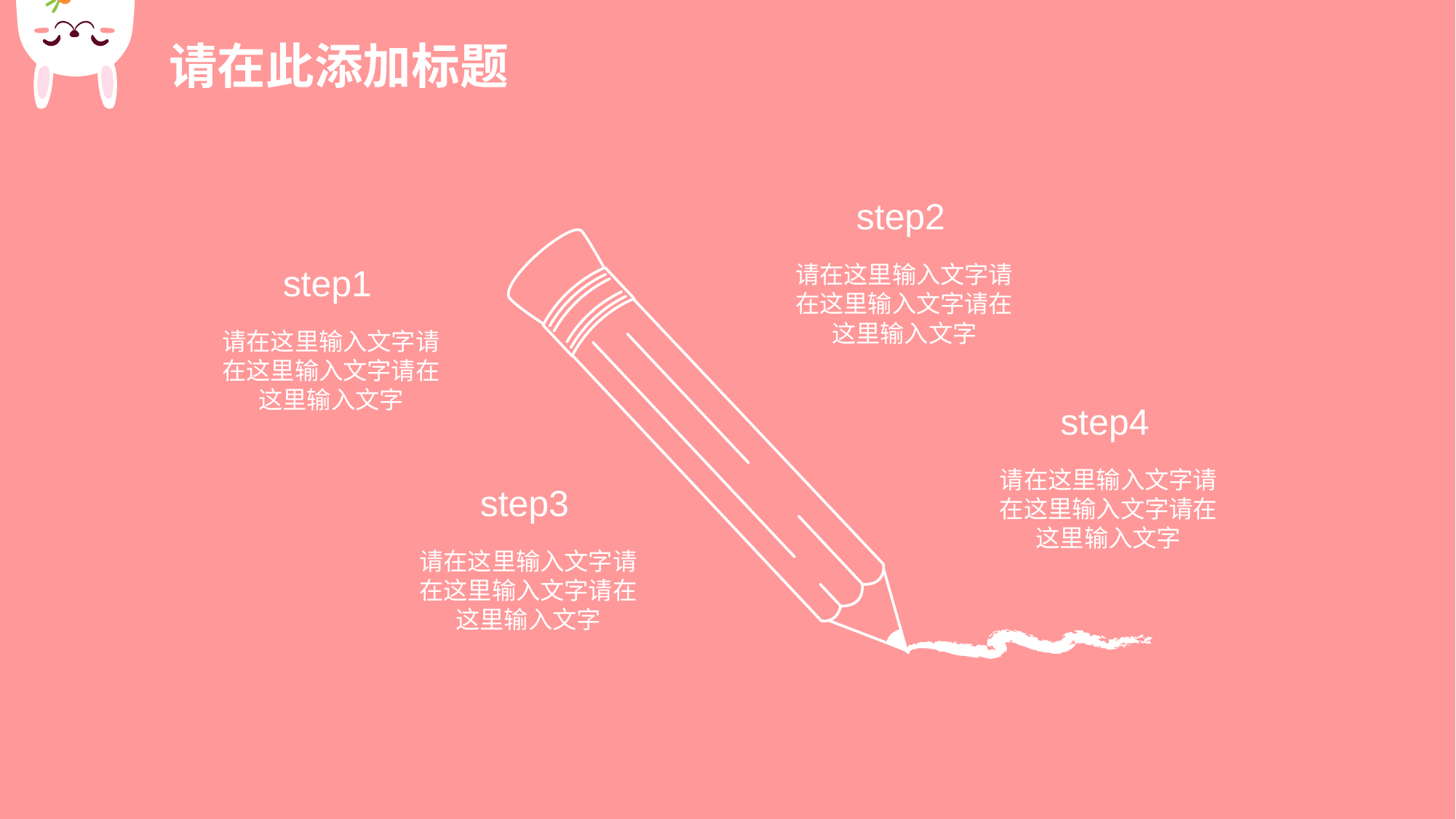

请在此添加标题

step2
请在这里输入文字请在这里输入文字请在这里输入文字
step1
请在这里输入文字请在这里输入文字请在这里输入文字
step4
请在这里输入文字请在这里输入文字请在这里输入文字
step3
请在这里输入文字请在这里输入文字请在这里输入文字